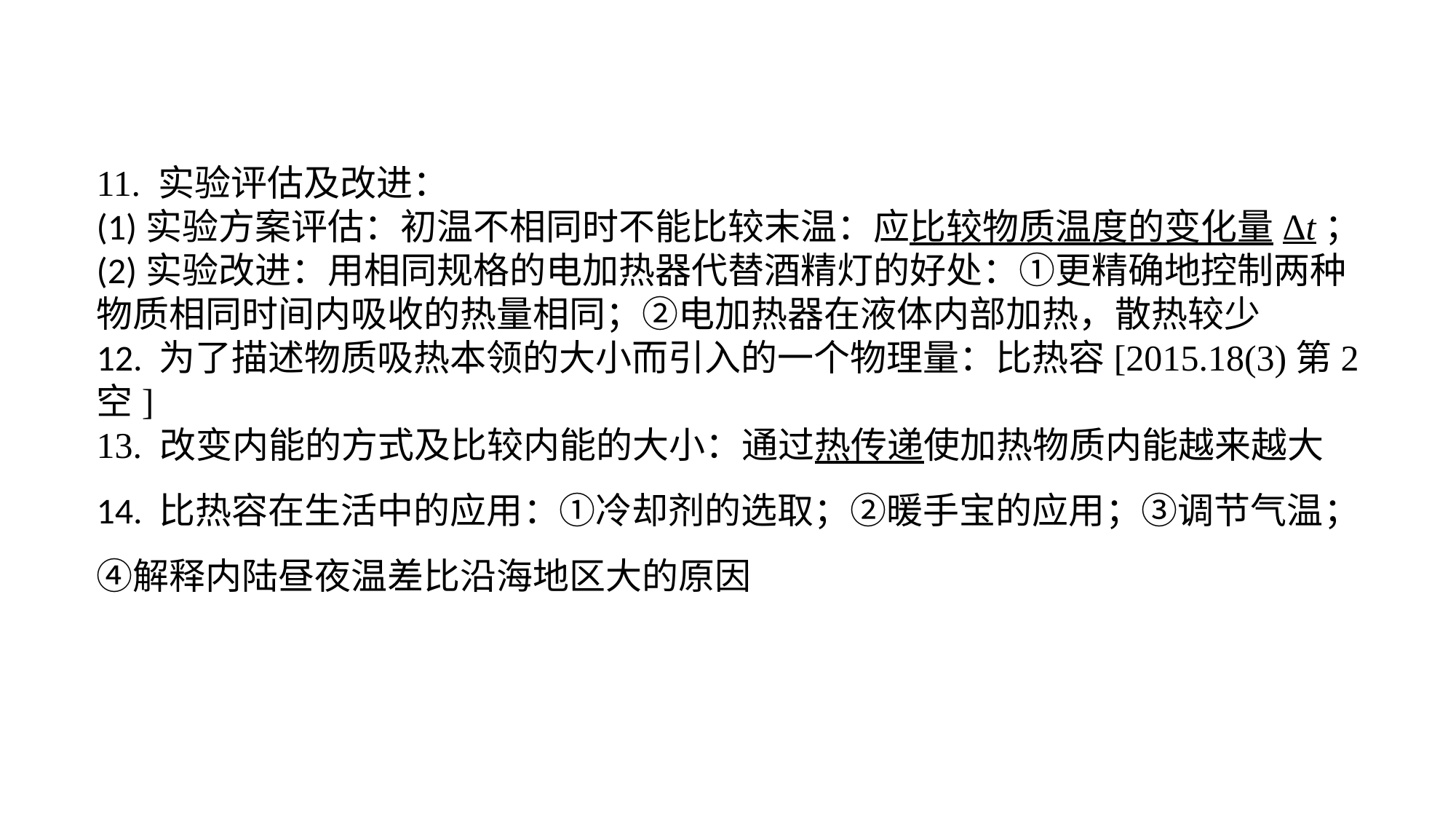

11. 实验评估及改进：(1)实验方案评估：初温不相同时不能比较末温：应比较物质温度的变化量Δt；(2)实验改进：用相同规格的电加热器代替酒精灯的好处：①更精确地控制两种物质相同时间内吸收的热量相同；②电加热器在液体内部加热，散热较少12. 为了描述物质吸热本领的大小而引入的一个物理量：比热容[2015.18(3)第2空]13. 改变内能的方式及比较内能的大小：通过热传递使加热物质内能越来越大14. 比热容在生活中的应用：①冷却剂的选取；②暖手宝的应用；③调节气温；④解释内陆昼夜温差比沿海地区大的原因